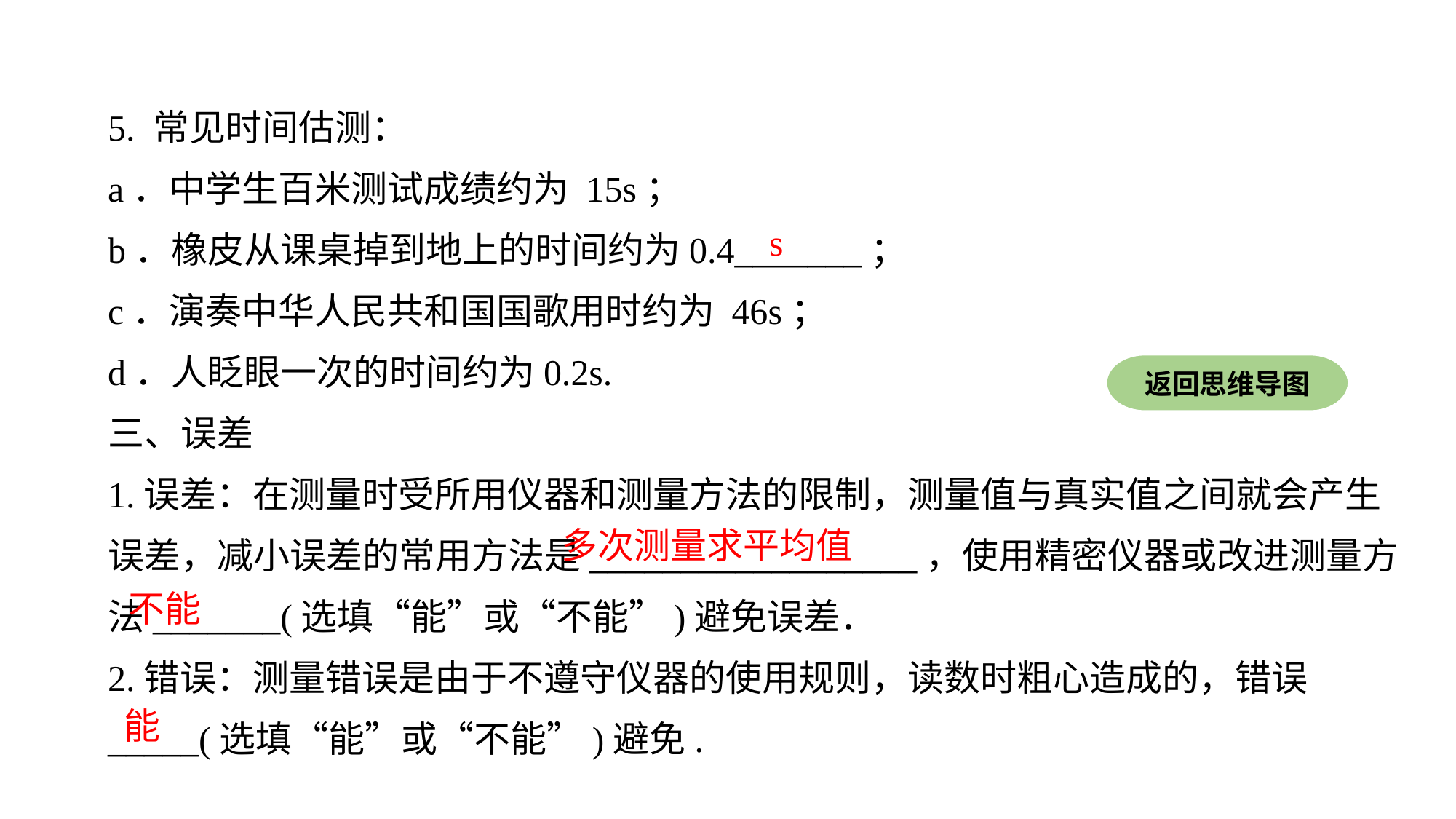

5. 常见时间估测：
a．中学生百米测试成绩约为 15s；
b．橡皮从课桌掉到地上的时间约为0.4_______；
c．演奏中华人民共和国国歌用时约为 46s；
d．人眨眼一次的时间约为0.2s.
三、误差
1.误差：在测量时受所用仪器和测量方法的限制，测量值与真实值之间就会产生误差，减小误差的常用方法是__________________，使用精密仪器或改进测量方法_______(选填“能”或“不能”)避免误差．
2.错误：测量错误是由于不遵守仪器的使用规则，读数时粗心造成的，错误_____(选填“能”或“不能”)避免.
s
返回思维导图
多次测量求平均值
不能
能